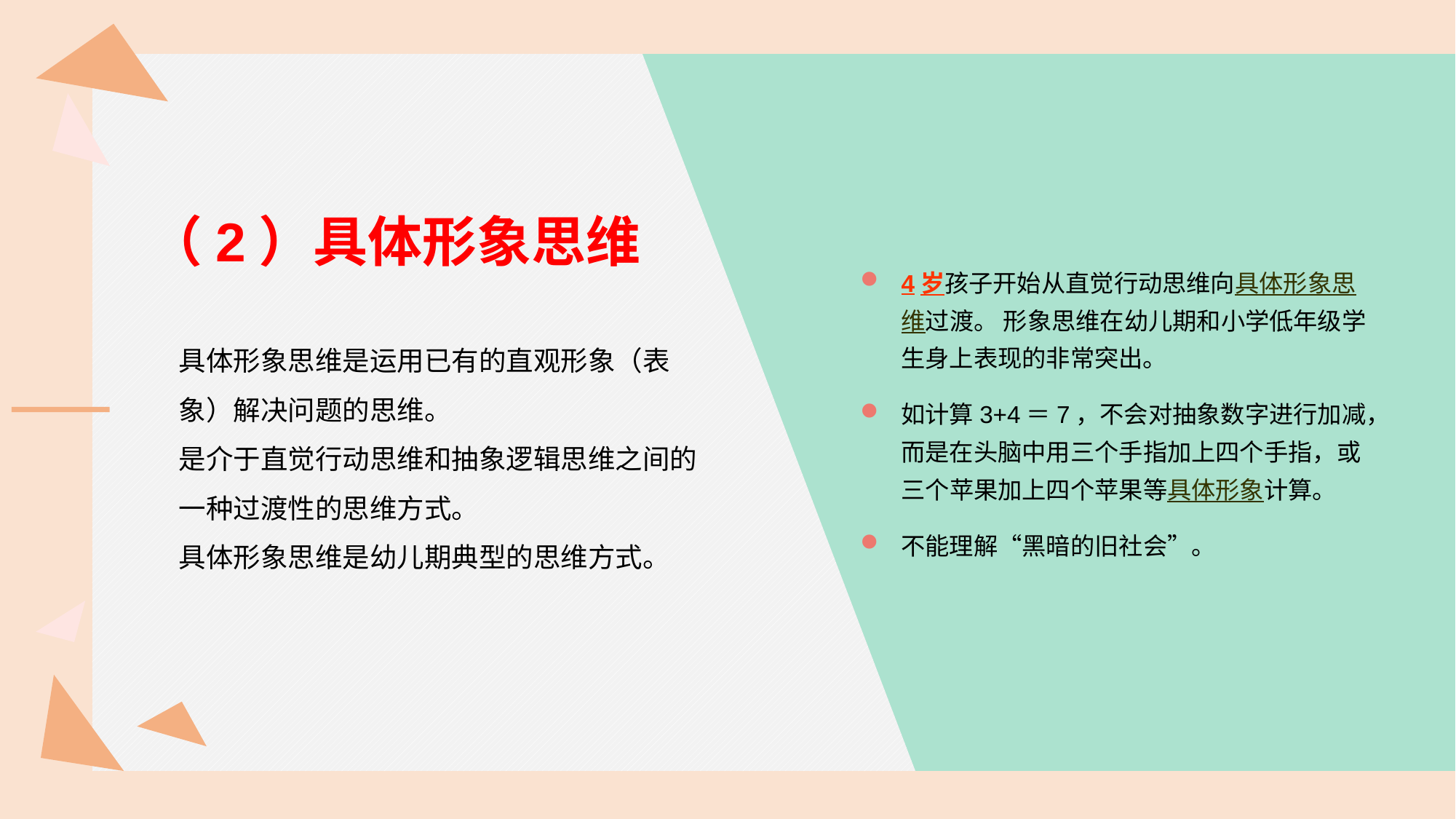

（2）具体形象思维
4岁孩子开始从直觉行动思维向具体形象思维过渡。 形象思维在幼儿期和小学低年级学生身上表现的非常突出。
如计算3+4＝7，不会对抽象数字进行加减，而是在头脑中用三个手指加上四个手指，或三个苹果加上四个苹果等具体形象计算。
不能理解“黑暗的旧社会”。
具体形象思维是运用已有的直观形象（表象）解决问题的思维。
是介于直觉行动思维和抽象逻辑思维之间的一种过渡性的思维方式。
具体形象思维是幼儿期典型的思维方式。